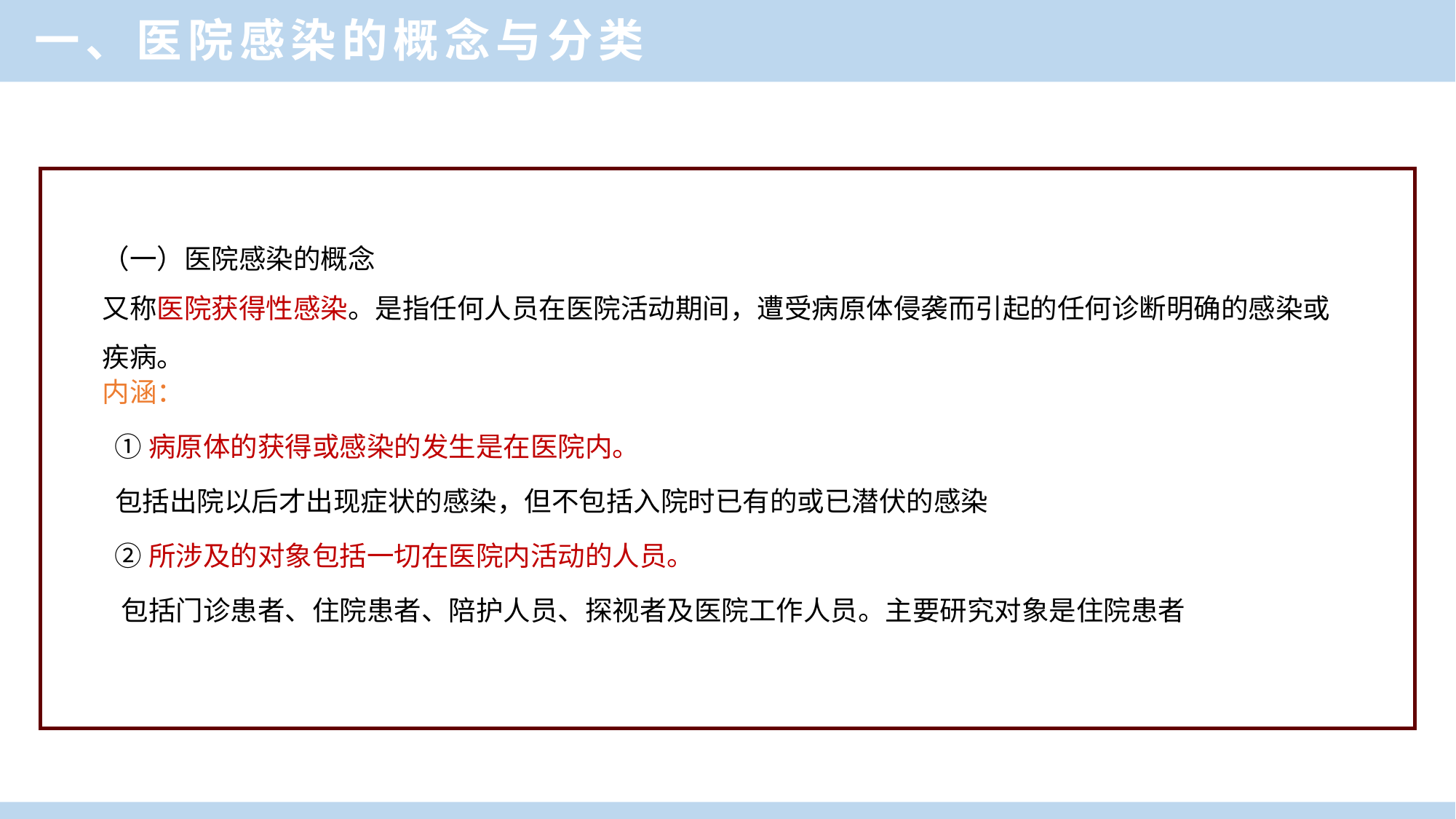

一、医院感染的概念与分类

（一）医院感染的概念
又称医院获得性感染。是指任何人员在医院活动期间，遭受病原体侵袭而引起的任何诊断明确的感染或疾病。
内涵：
  ①病原体的获得或感染的发生是在医院内。
 包括出院以后才出现症状的感染，但不包括入院时已有的或已潜伏的感染
  ②所涉及的对象包括一切在医院内活动的人员。
  包括门诊患者、住院患者、陪护人员、探视者及医院工作人员。主要研究对象是住院患者